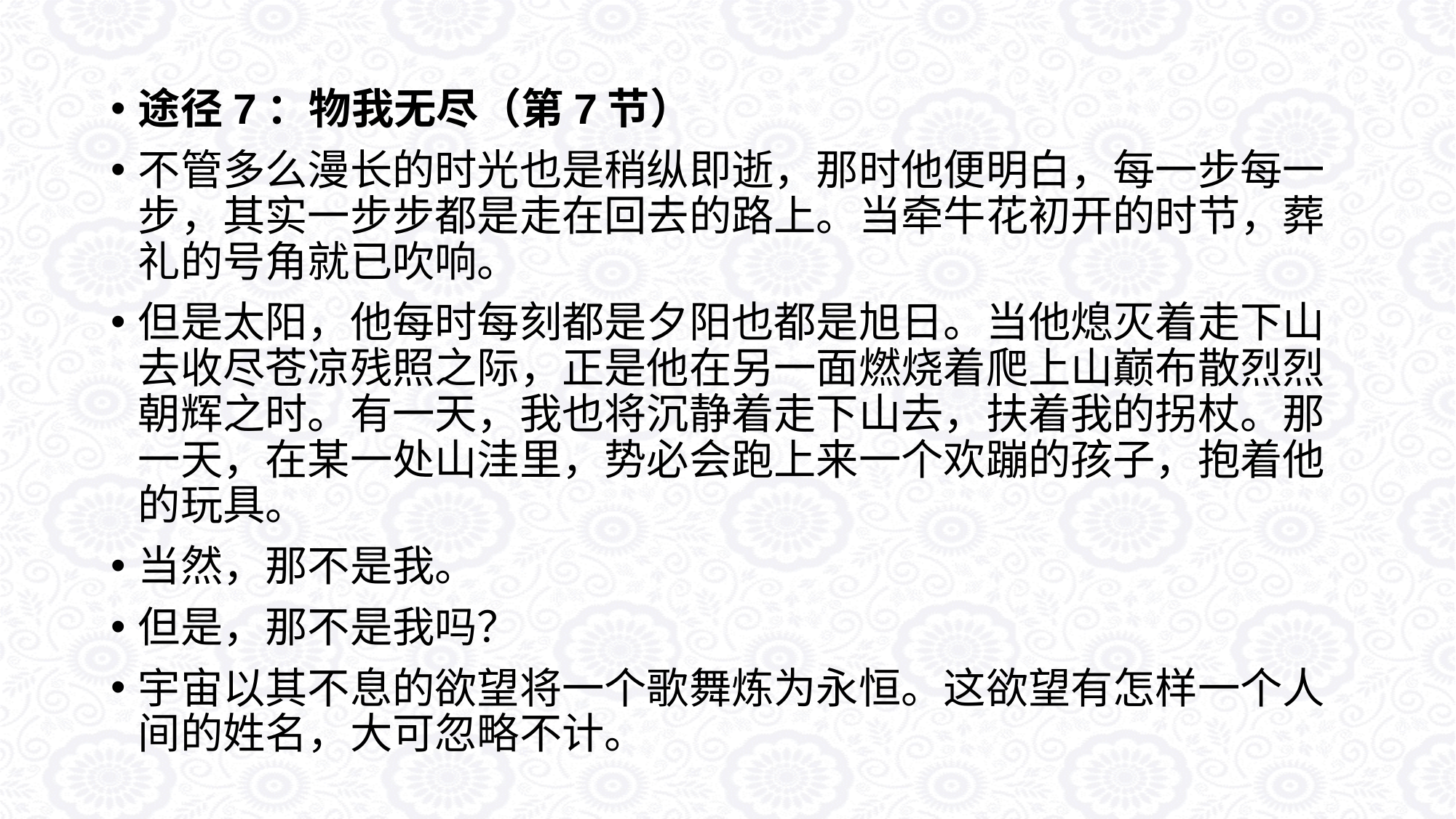

途径7：物我无尽（第7节）
不管多么漫长的时光也是稍纵即逝，那时他便明白，每一步每一步，其实一步步都是走在回去的路上。当牵牛花初开的时节，葬礼的号角就已吹响。
但是太阳，他每时每刻都是夕阳也都是旭日。当他熄灭着走下山去收尽苍凉残照之际，正是他在另一面燃烧着爬上山巅布散烈烈朝辉之时。有一天，我也将沉静着走下山去，扶着我的拐杖。那一天，在某一处山洼里，势必会跑上来一个欢蹦的孩子，抱着他的玩具。
当然，那不是我。
但是，那不是我吗？
宇宙以其不息的欲望将一个歌舞炼为永恒。这欲望有怎样一个人间的姓名，大可忽略不计。